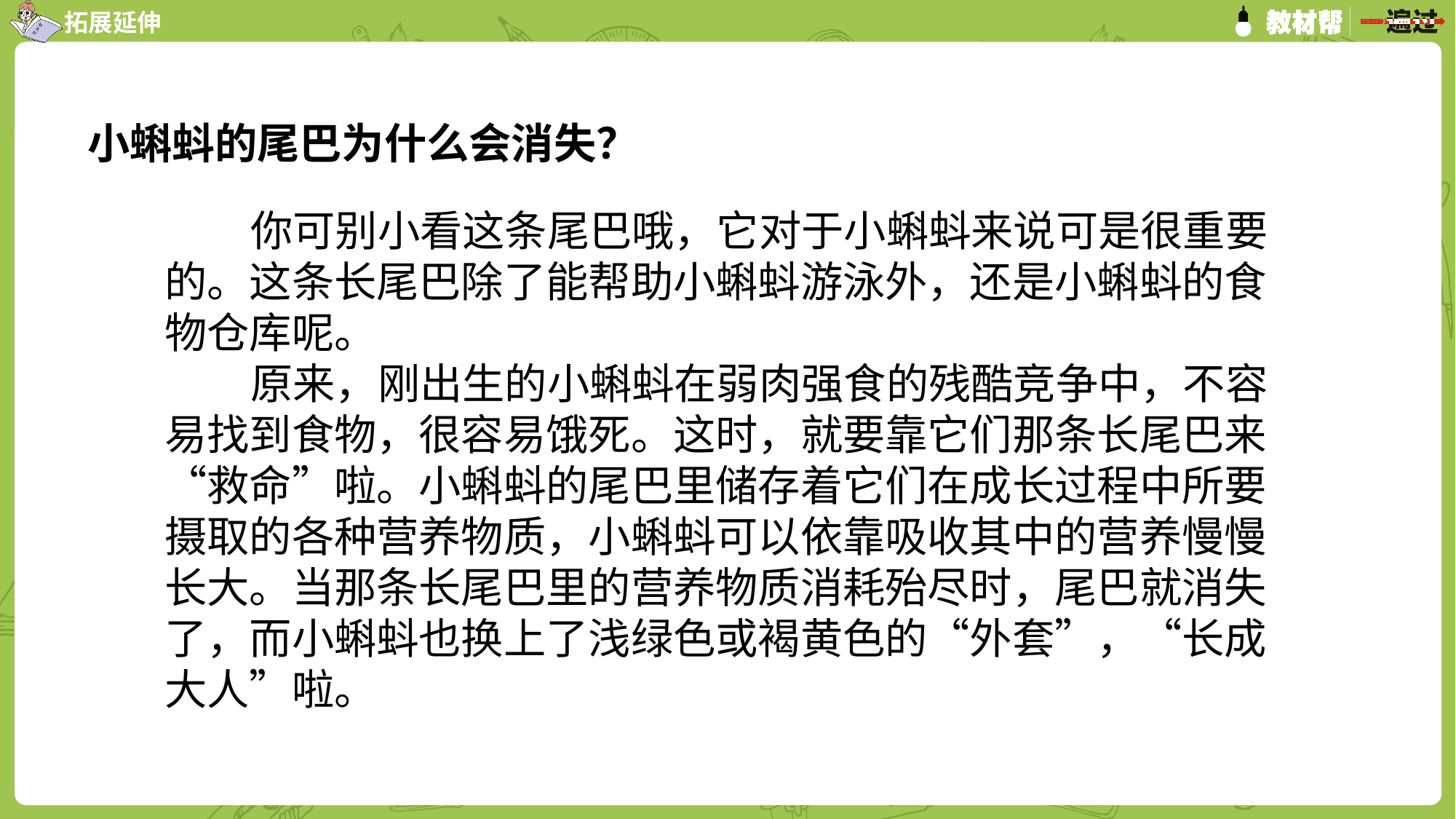

小蝌蚪的尾巴为什么会消失？
你可别小看这条尾巴哦，它对于小蝌蚪来说可是很重要的。这条长尾巴除了能帮助小蝌蚪游泳外，还是小蝌蚪的食物仓库呢。
原来，刚出生的小蝌蚪在弱肉强食的残酷竞争中，不容易找到食物，很容易饿死。这时，就要靠它们那条长尾巴来“救命”啦。小蝌蚪的尾巴里储存着它们在成长过程中所要摄取的各种营养物质，小蝌蚪可以依靠吸收其中的营养慢慢长大。当那条长尾巴里的营养物质消耗殆尽时，尾巴就消失了，而小蝌蚪也换上了浅绿色或褐黄色的“外套”，“长成大人”啦。